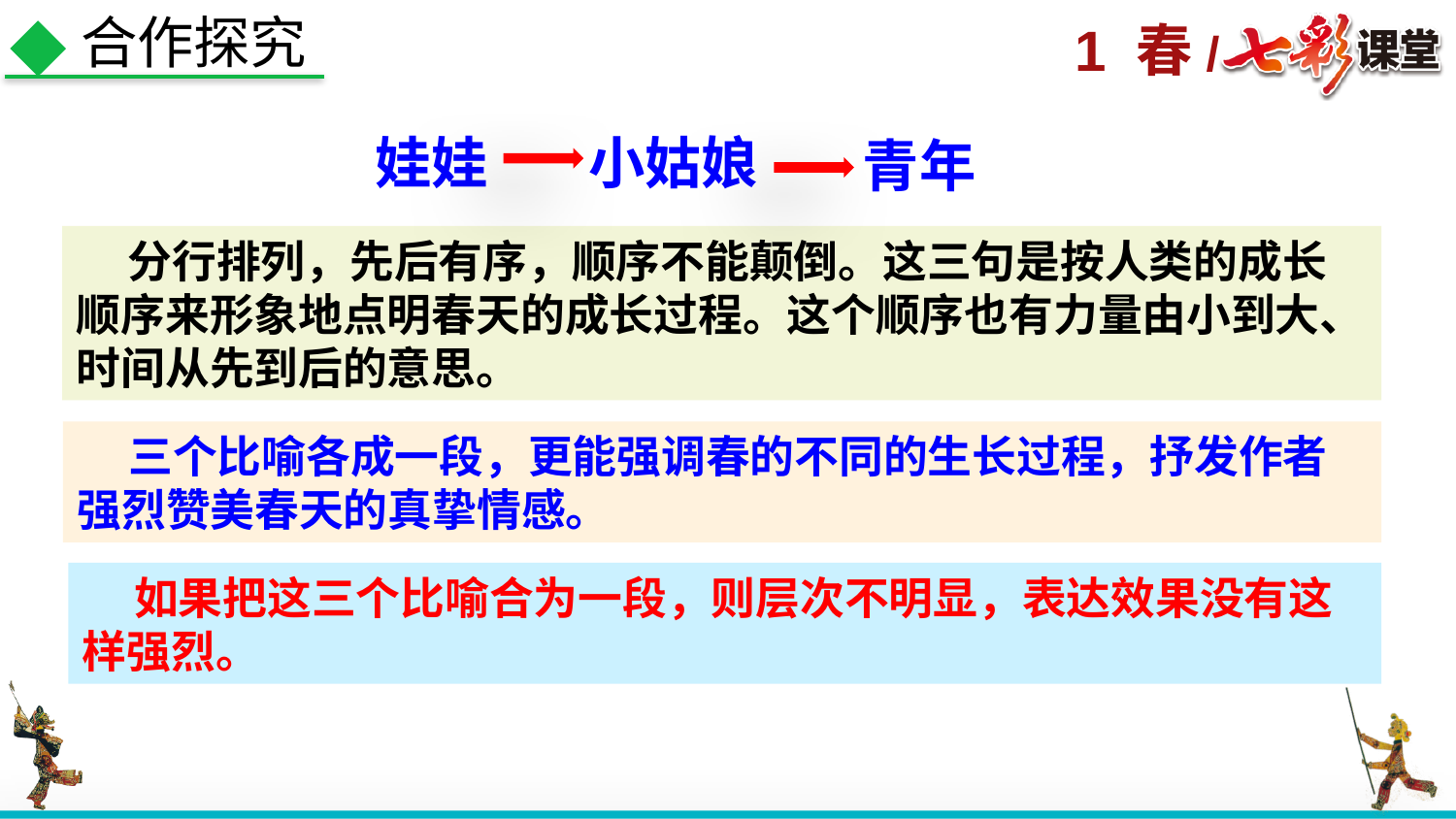

合作探究

娃娃
小姑娘
青年

    分行排列，先后有序，顺序不能颠倒。这三句是按人类的成长顺序来形象地点明春天的成长过程。这个顺序也有力量由小到大、时间从先到后的意思。
    三个比喻各成一段，更能强调春的不同的生长过程，抒发作者强烈赞美春天的真挚情感。
    如果把这三个比喻合为一段，则层次不明显，表达效果没有这样强烈。